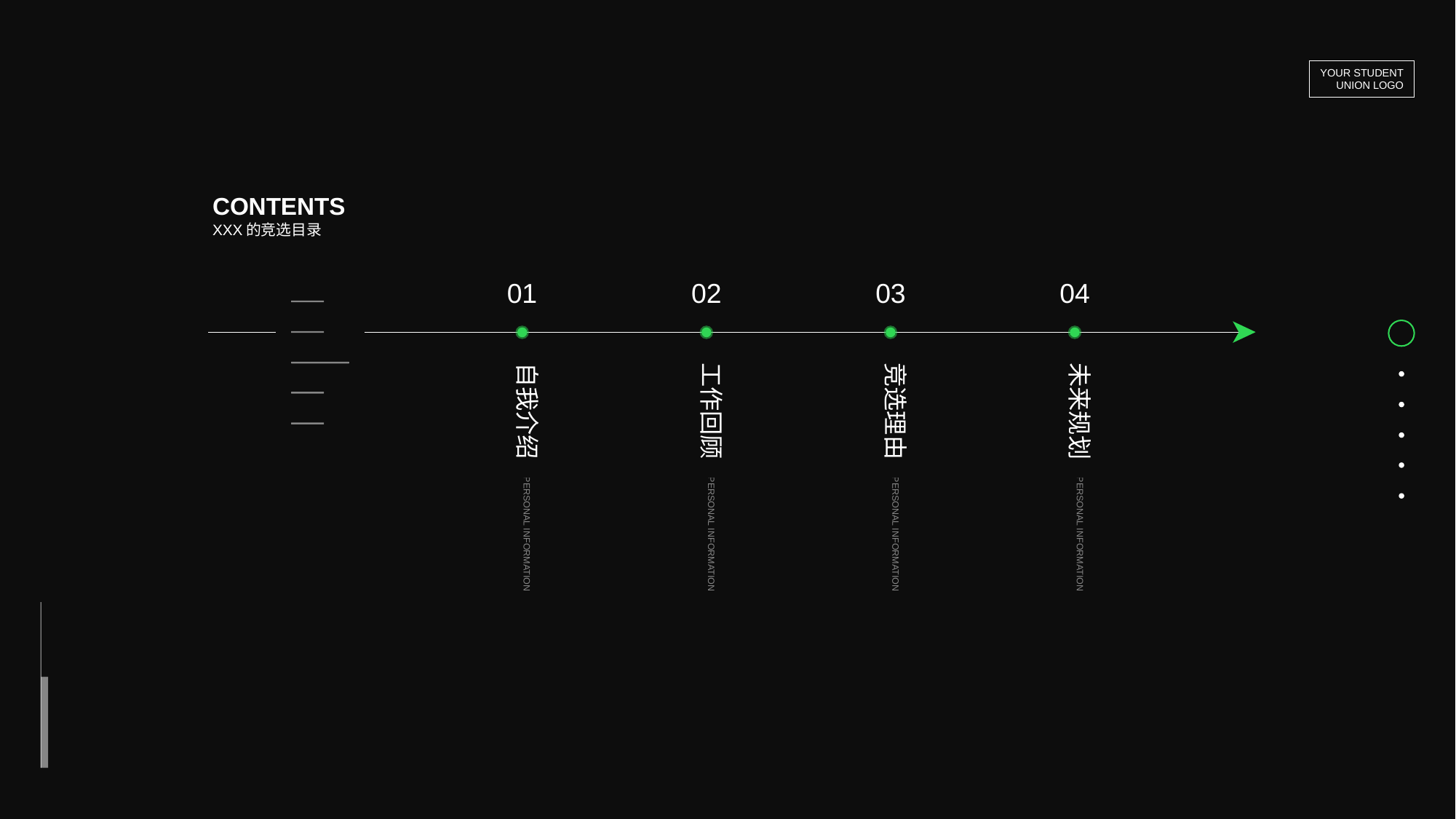

YOUR STUDENT
UNION LOGO
CONTENTS
XXX的竞选目录
01
02
03
04

自我介绍
PERSONAL INFORMATION
工作回顾
PERSONAL INFORMATION
竞选理由
PERSONAL INFORMATION
未来规划
PERSONAL INFORMATION